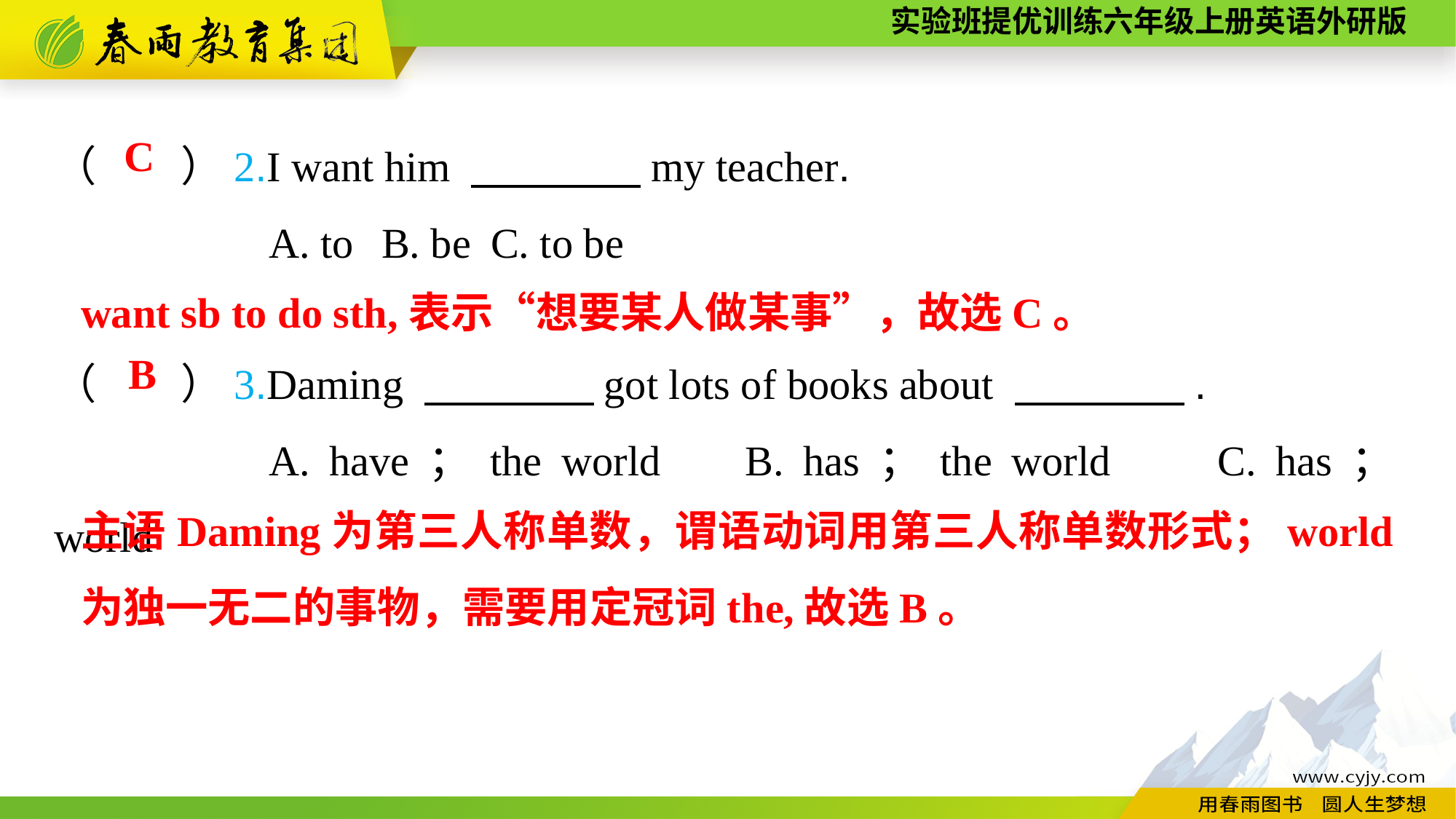

（　　）2.I want him 　　　　my teacher.
A. to	B. be	C. to be
C
want sb to do sth,表示“想要某人做某事”，故选C。
（　　）3.Daming 　　　　got lots of books about 　　　　.
A. have；the world	B. has；the world	C. has；world
B
主语Daming为第三人称单数，谓语动词用第三人称单数形式；world为独一无二的事物，需要用定冠词the,故选B。